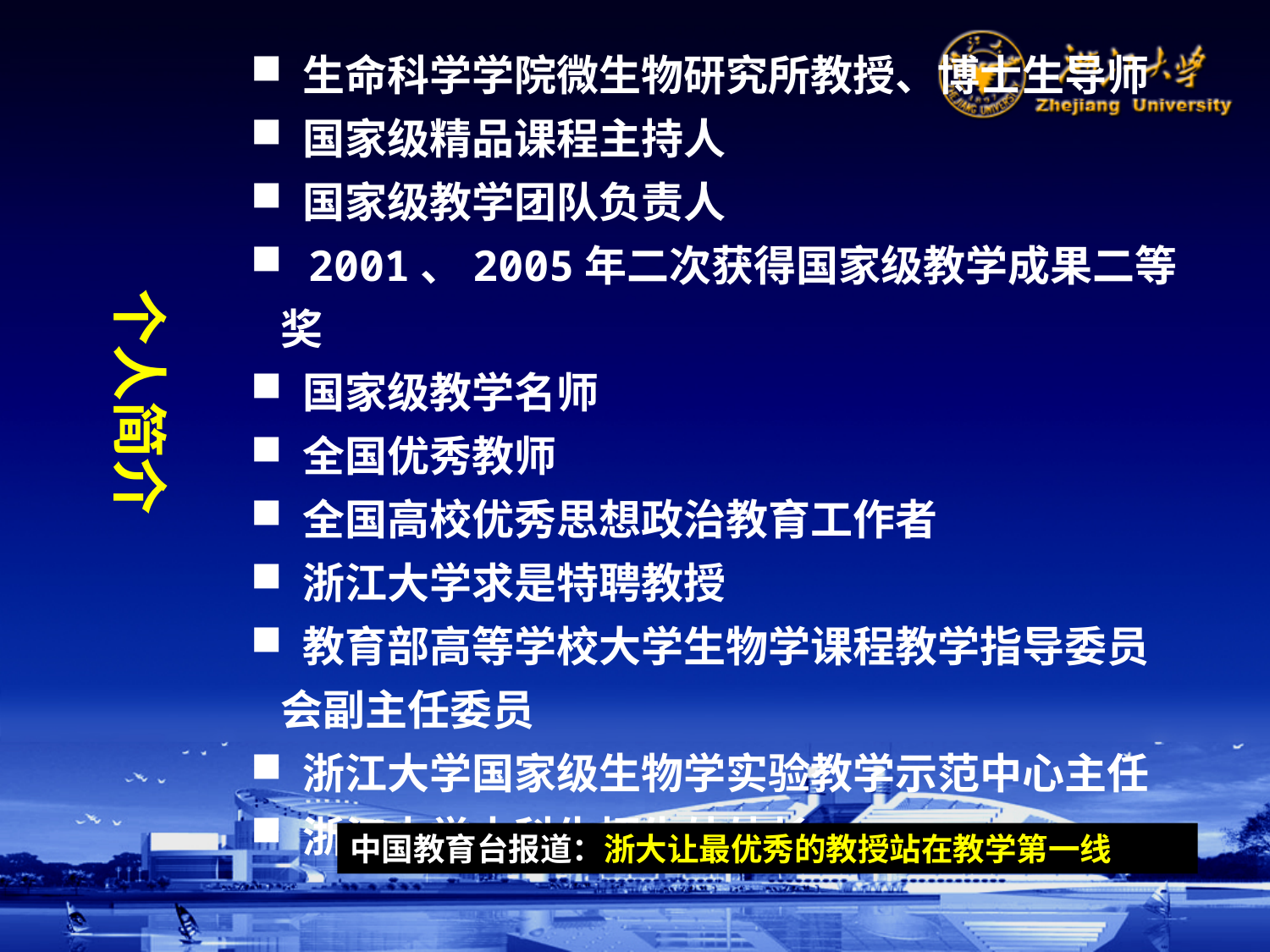

生命科学学院微生物研究所教授、博士生导师
 国家级精品课程主持人
 国家级教学团队负责人
 2001、2005年二次获得国家级教学成果二等奖
 国家级教学名师
 全国优秀教师
 全国高校优秀思想政治教育工作者
 浙江大学求是特聘教授
 教育部高等学校大学生物学课程教学指导委员会副主任委员
 浙江大学国家级生物学实验教学示范中心主任
 浙江大学本科生招生处处长
个人简介
中国教育台报道：浙大让最优秀的教授站在教学第一线